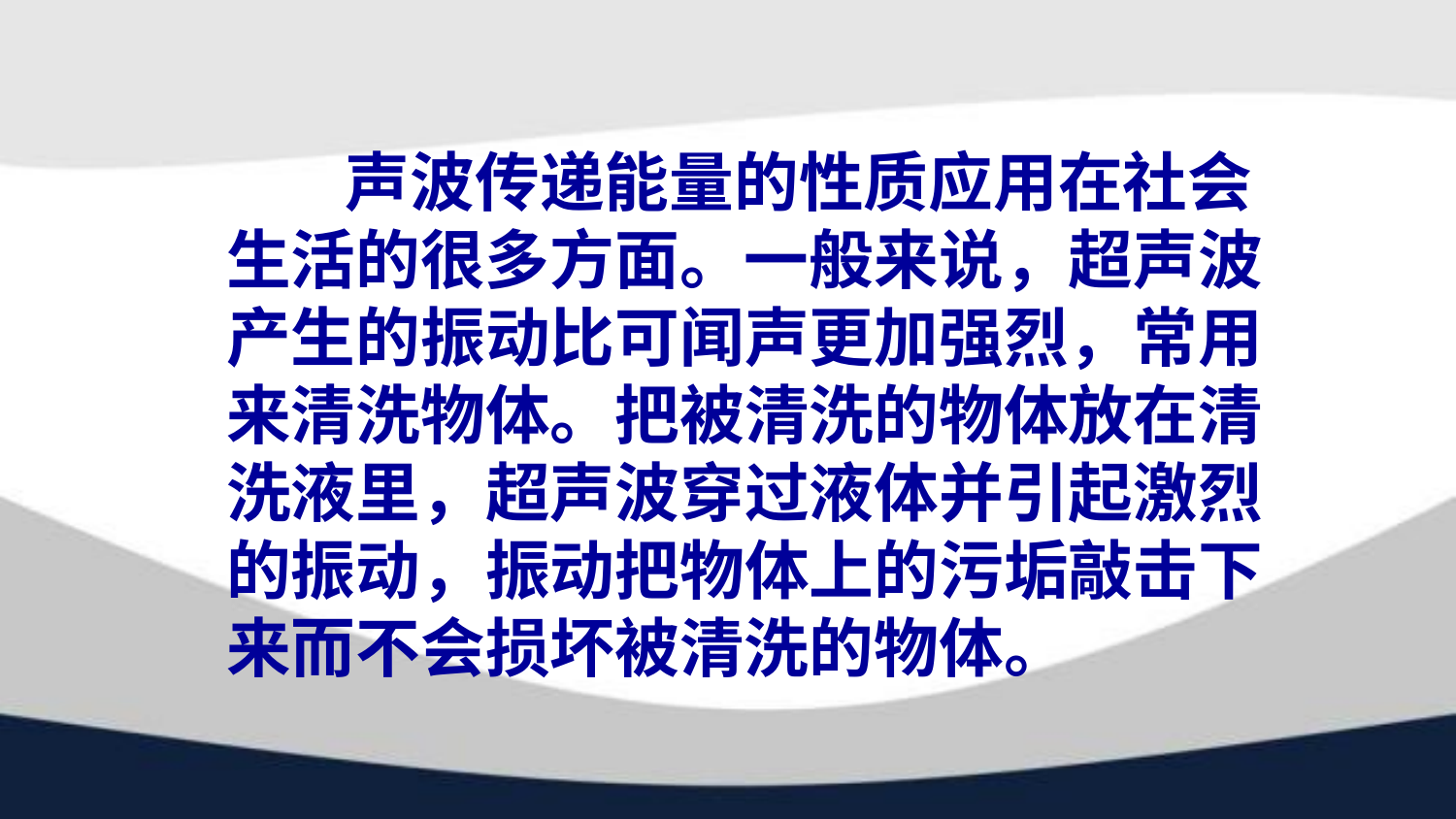

声波传递能量的性质应用在社会生活的很多方面。一般来说，超声波产生的振动比可闻声更加强烈，常用来清洗物体。把被清洗的物体放在清洗液里，超声波穿过液体并引起激烈的振动，振动把物体上的污垢敲击下来而不会损坏被清洗的物体。